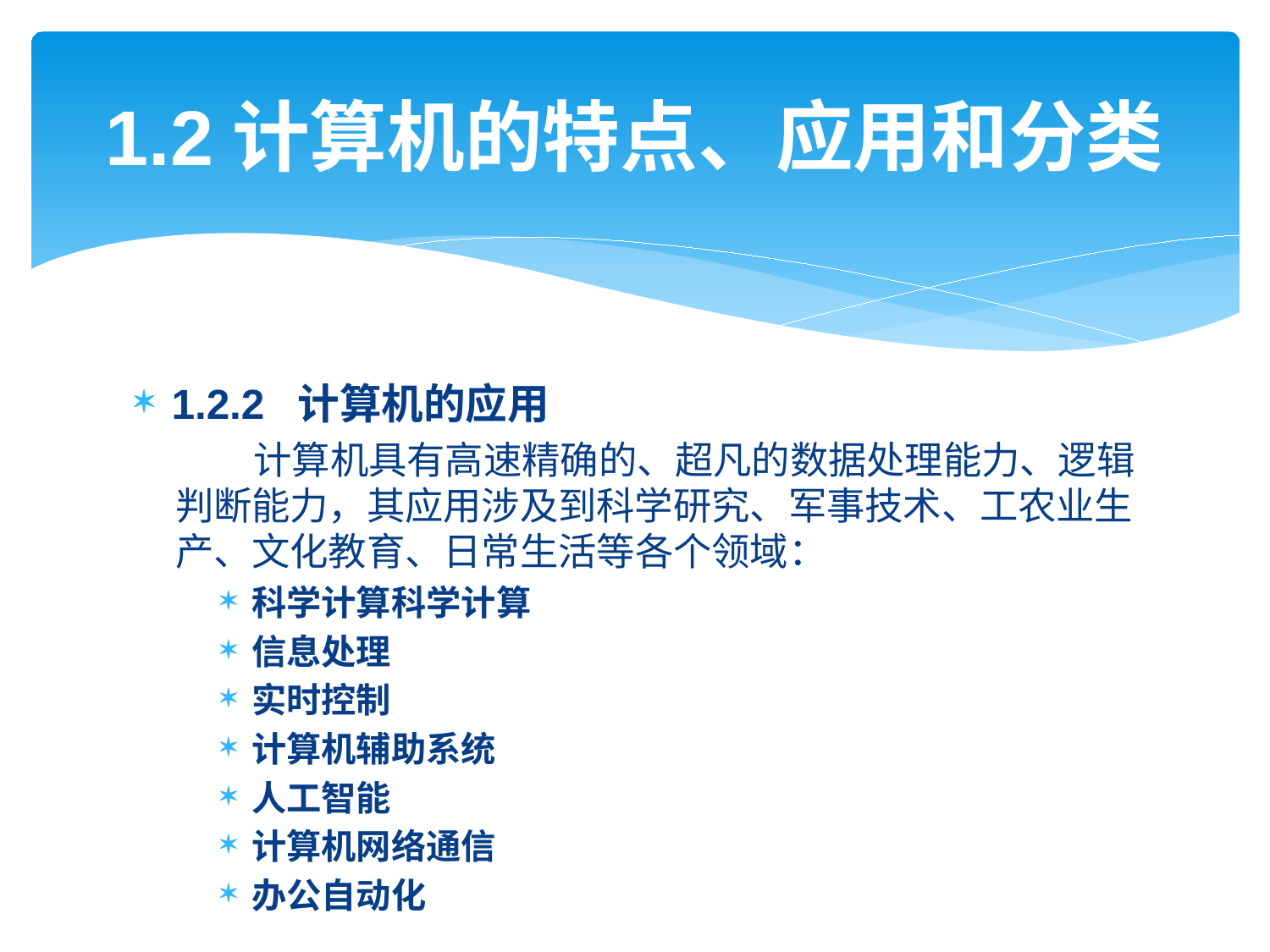

# 1.2计算机的特点、应用和分类
1.2.2  计算机的应用
        计算机具有高速精确的、超凡的数据处理能力、逻辑判断能力，其应用涉及到科学研究、军事技术、工农业生产、文化教育、日常生活等各个领域：
科学计算科学计算
信息处理
实时控制
计算机辅助系统
人工智能
计算机网络通信
办公自动化